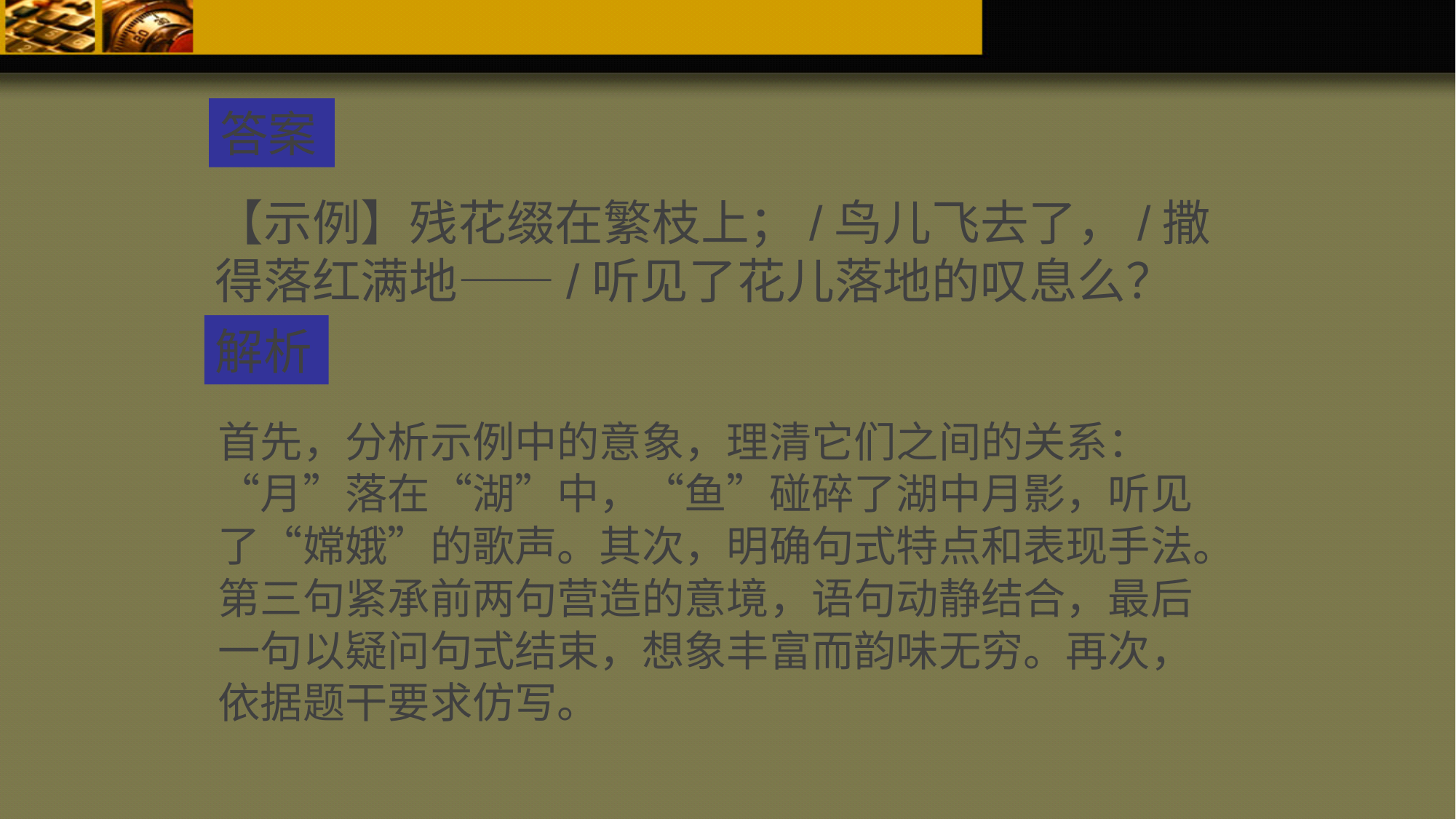

答案
【示例】残花缀在繁枝上；/鸟儿飞去了，/撒得落红满地——/听见了花儿落地的叹息么？
解析
首先，分析示例中的意象，理清它们之间的关系：“月”落在“湖”中，“鱼”碰碎了湖中月影，听见了“嫦娥”的歌声。其次，明确句式特点和表现手法。第三句紧承前两句营造的意境，语句动静结合，最后一句以疑问句式结束，想象丰富而韵味无穷。再次，依据题干要求仿写。